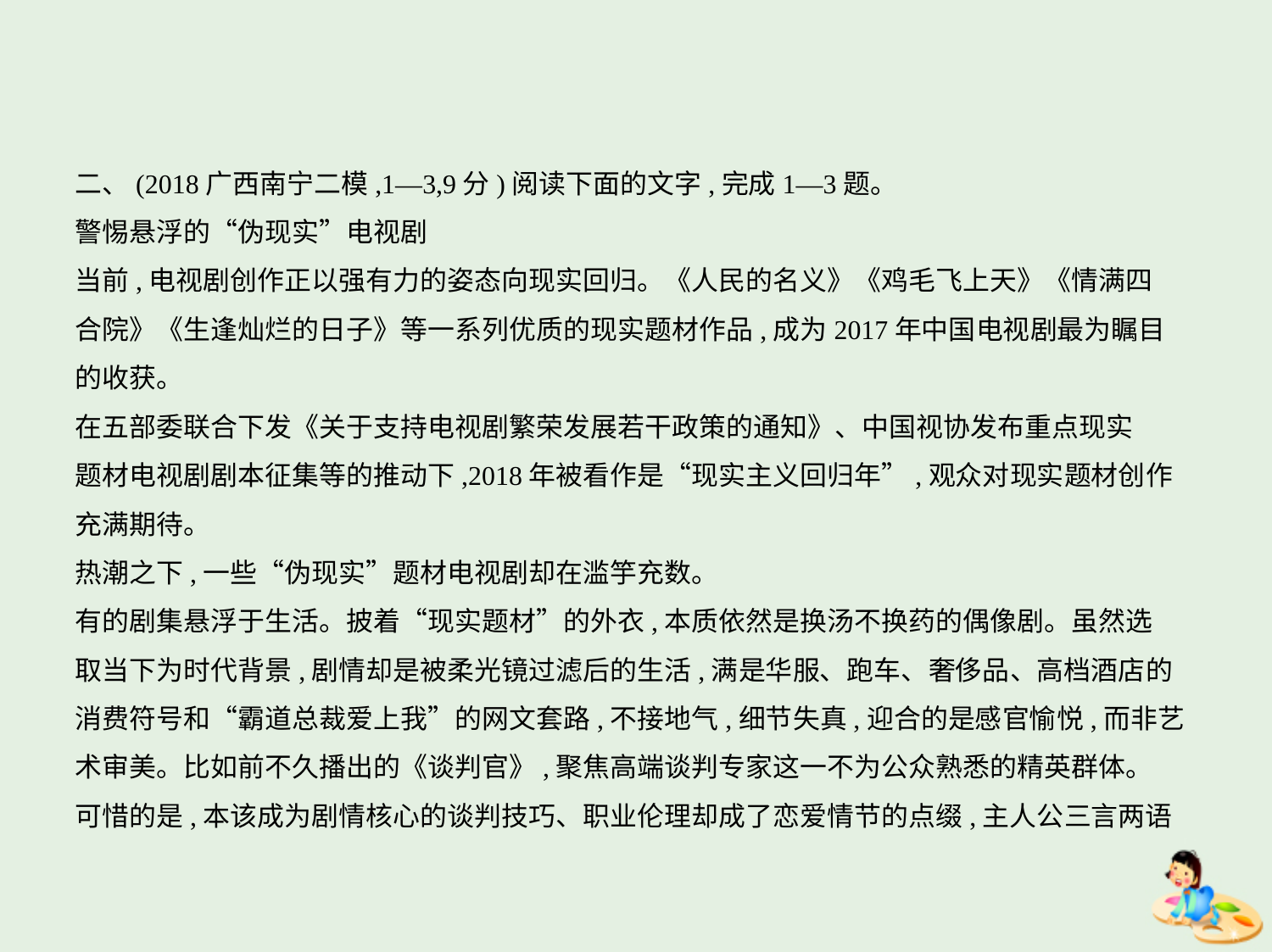

二、(2018广西南宁二模,1—3,9分)阅读下面的文字,完成1—3题。
警惕悬浮的“伪现实”电视剧
当前,电视剧创作正以强有力的姿态向现实回归。《人民的名义》《鸡毛飞上天》《情满四
合院》《生逢灿烂的日子》等一系列优质的现实题材作品,成为2017年中国电视剧最为瞩目
的收获。
在五部委联合下发《关于支持电视剧繁荣发展若干政策的通知》、中国视协发布重点现实
题材电视剧剧本征集等的推动下,2018年被看作是“现实主义回归年”,观众对现实题材创作
充满期待。
热潮之下,一些“伪现实”题材电视剧却在滥竽充数。
有的剧集悬浮于生活。披着“现实题材”的外衣,本质依然是换汤不换药的偶像剧。虽然选
取当下为时代背景,剧情却是被柔光镜过滤后的生活,满是华服、跑车、奢侈品、高档酒店的
消费符号和“霸道总裁爱上我”的网文套路,不接地气,细节失真,迎合的是感官愉悦,而非艺
术审美。比如前不久播出的《谈判官》,聚焦高端谈判专家这一不为公众熟悉的精英群体。
可惜的是,本该成为剧情核心的谈判技巧、职业伦理却成了恋爱情节的点缀,主人公三言两语